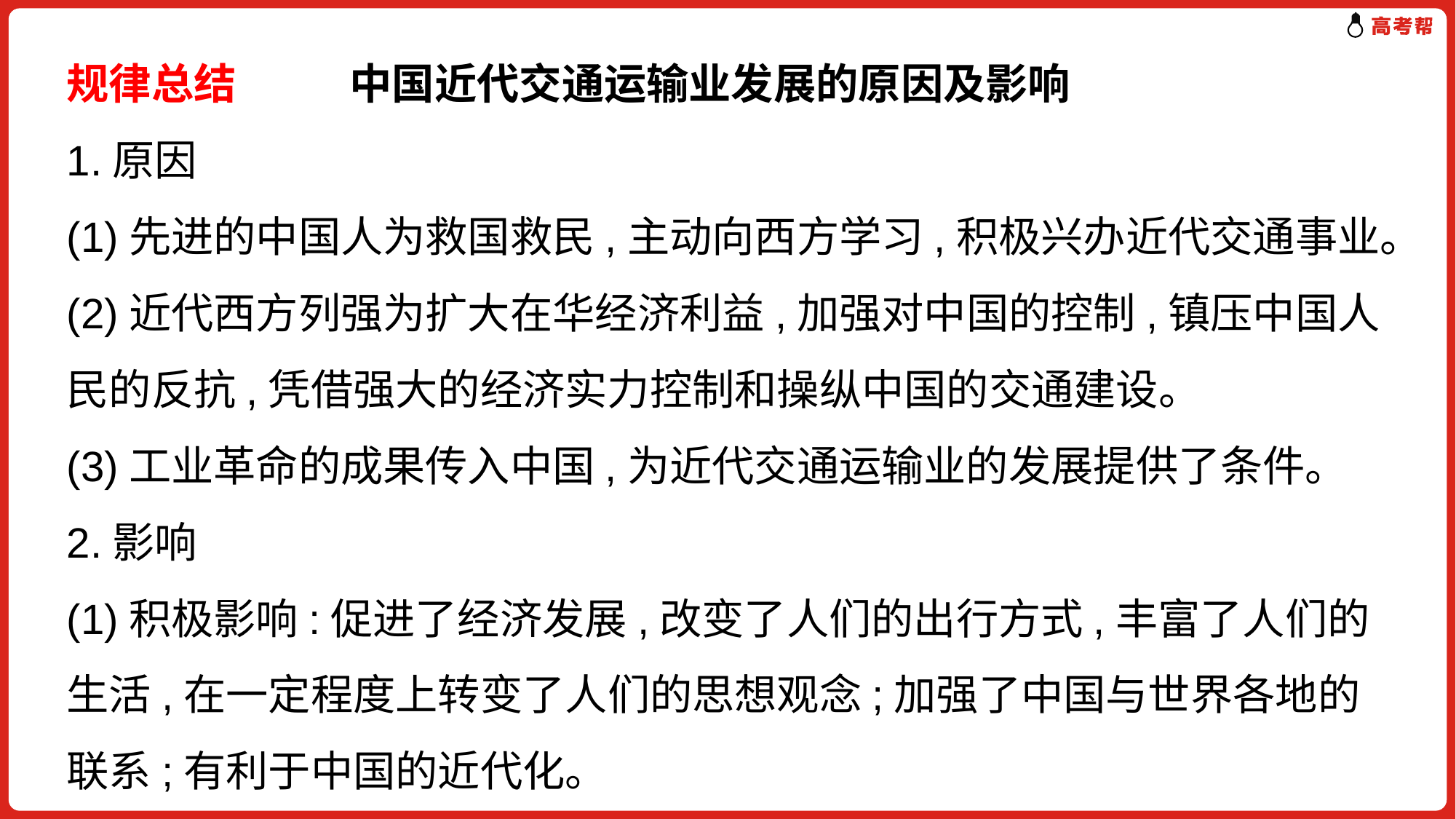

规律总结　　   中国近代交通运输业发展的原因及影响
1.原因
(1)先进的中国人为救国救民,主动向西方学习,积极兴办近代交通事业。
(2)近代西方列强为扩大在华经济利益,加强对中国的控制,镇压中国人民的反抗,凭借强大的经济实力控制和操纵中国的交通建设。
(3)工业革命的成果传入中国,为近代交通运输业的发展提供了条件。
2.影响
(1)积极影响:促进了经济发展,改变了人们的出行方式,丰富了人们的生活,在一定程度上转变了人们的思想观念;加强了中国与世界各地的联系;有利于中国的近代化。